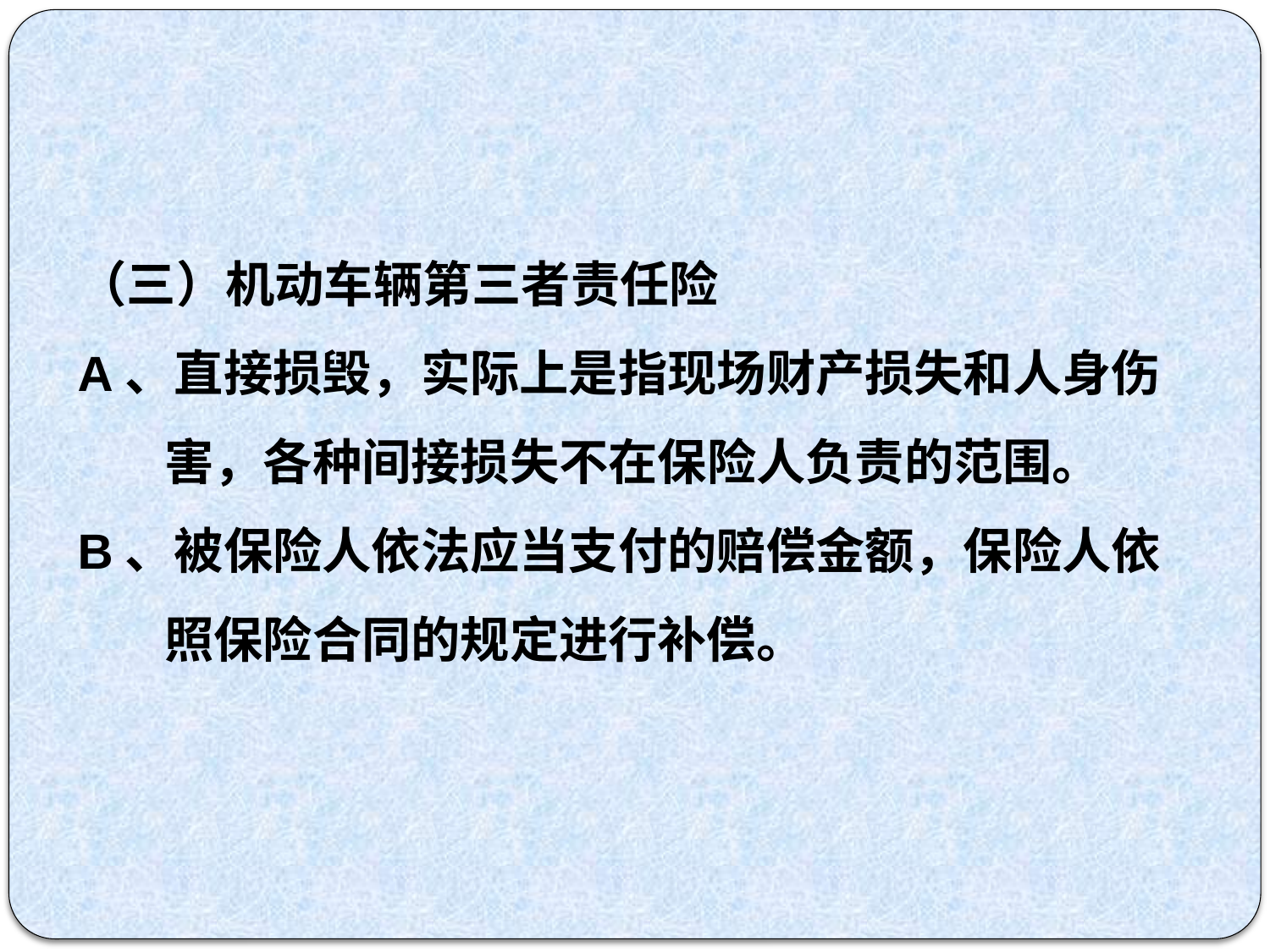

（三）机动车辆第三者责任险
A、直接损毁，实际上是指现场财产损失和人身伤害，各种间接损失不在保险人负责的范围。
B、被保险人依法应当支付的赔偿金额，保险人依照保险合同的规定进行补偿。